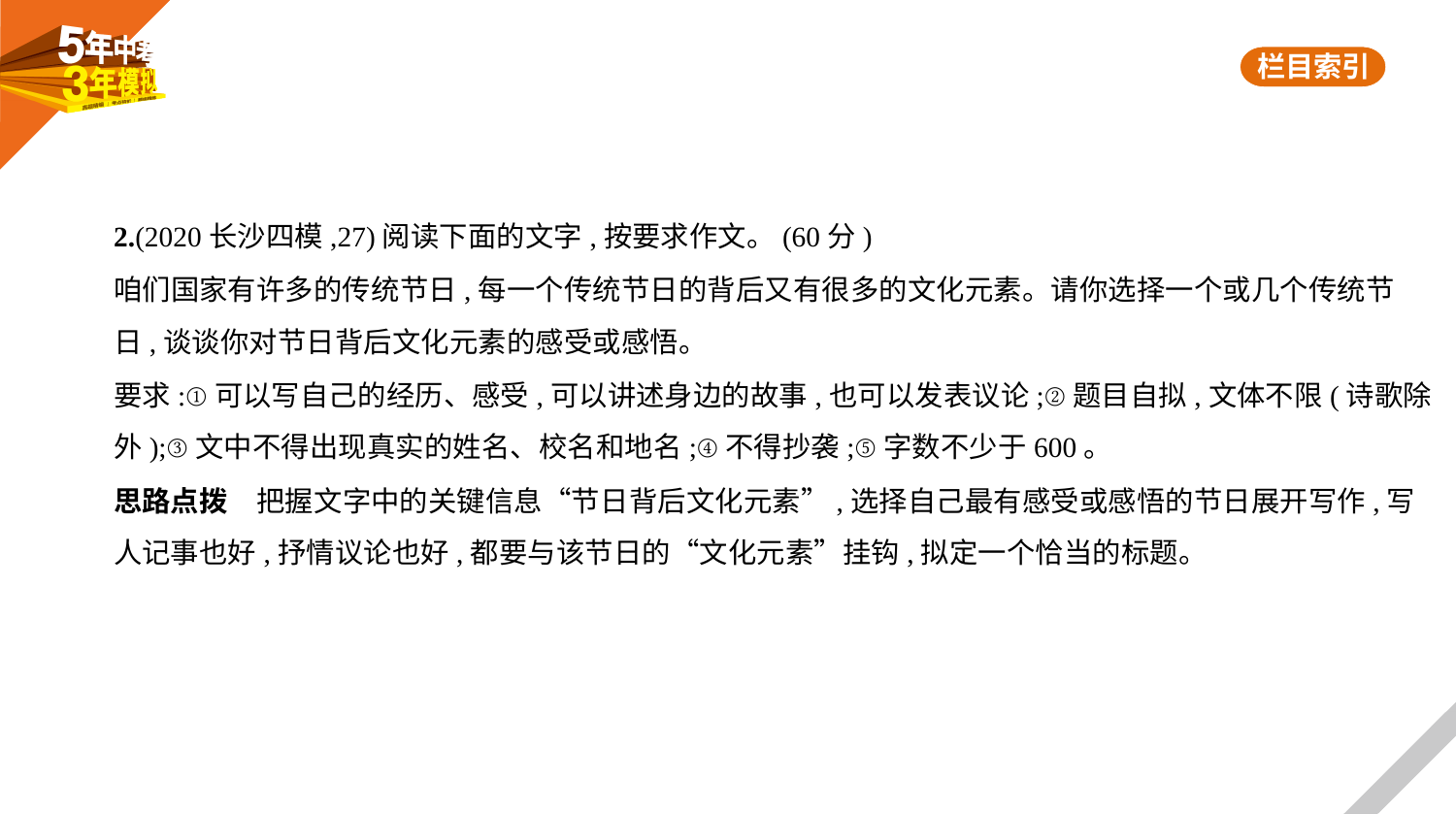

2.(2020长沙四模,27)阅读下面的文字,按要求作文。(60分)
咱们国家有许多的传统节日,每一个传统节日的背后又有很多的文化元素。请你选择一个或几个传统节
日,谈谈你对节日背后文化元素的感受或感悟。
要求:①可以写自己的经历、感受,可以讲述身边的故事,也可以发表议论;②题目自拟,文体不限(诗歌除
外);③文中不得出现真实的姓名、校名和地名;④不得抄袭;⑤字数不少于600。
思路点拨　把握文字中的关键信息“节日背后文化元素”,选择自己最有感受或感悟的节日展开写作,写
人记事也好,抒情议论也好,都要与该节日的“文化元素”挂钩,拟定一个恰当的标题。